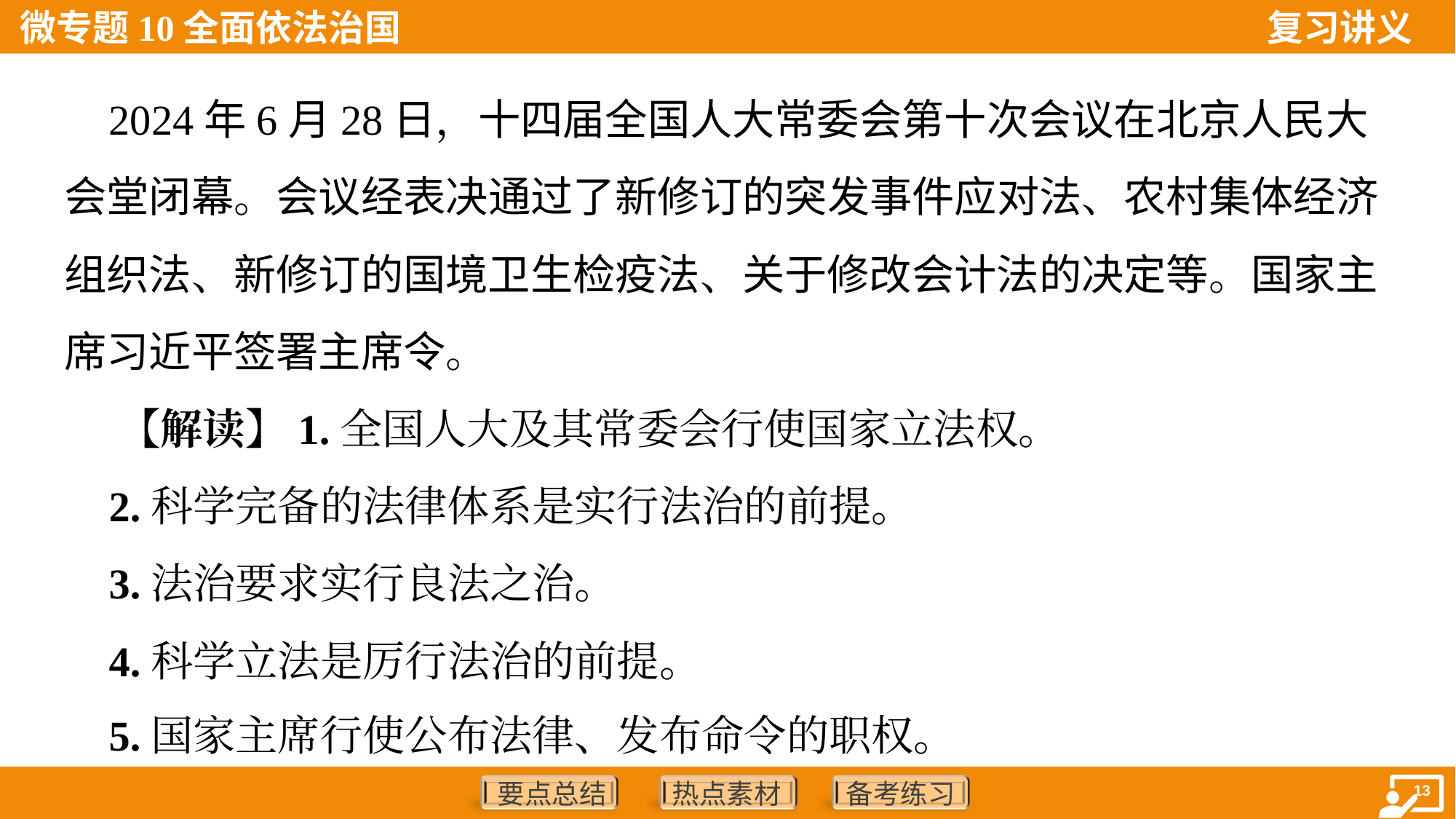

2024年6月28日，十四届全国人大常委会第十次会议在北京人民大
会堂闭幕。会议经表决通过了新修订的突发事件应对法、农村集体经济
组织法、新修订的国境卫生检疫法、关于修改会计法的决定等。国家主
席习近平签署主席令。
    【解读】1.全国人大及其常委会行使国家立法权。
    2.科学完备的法律体系是实行法治的前提。
    3.法治要求实行良法之治。
    4.科学立法是厉行法治的前提。
    5.国家主席行使公布法律、发布命令的职权。